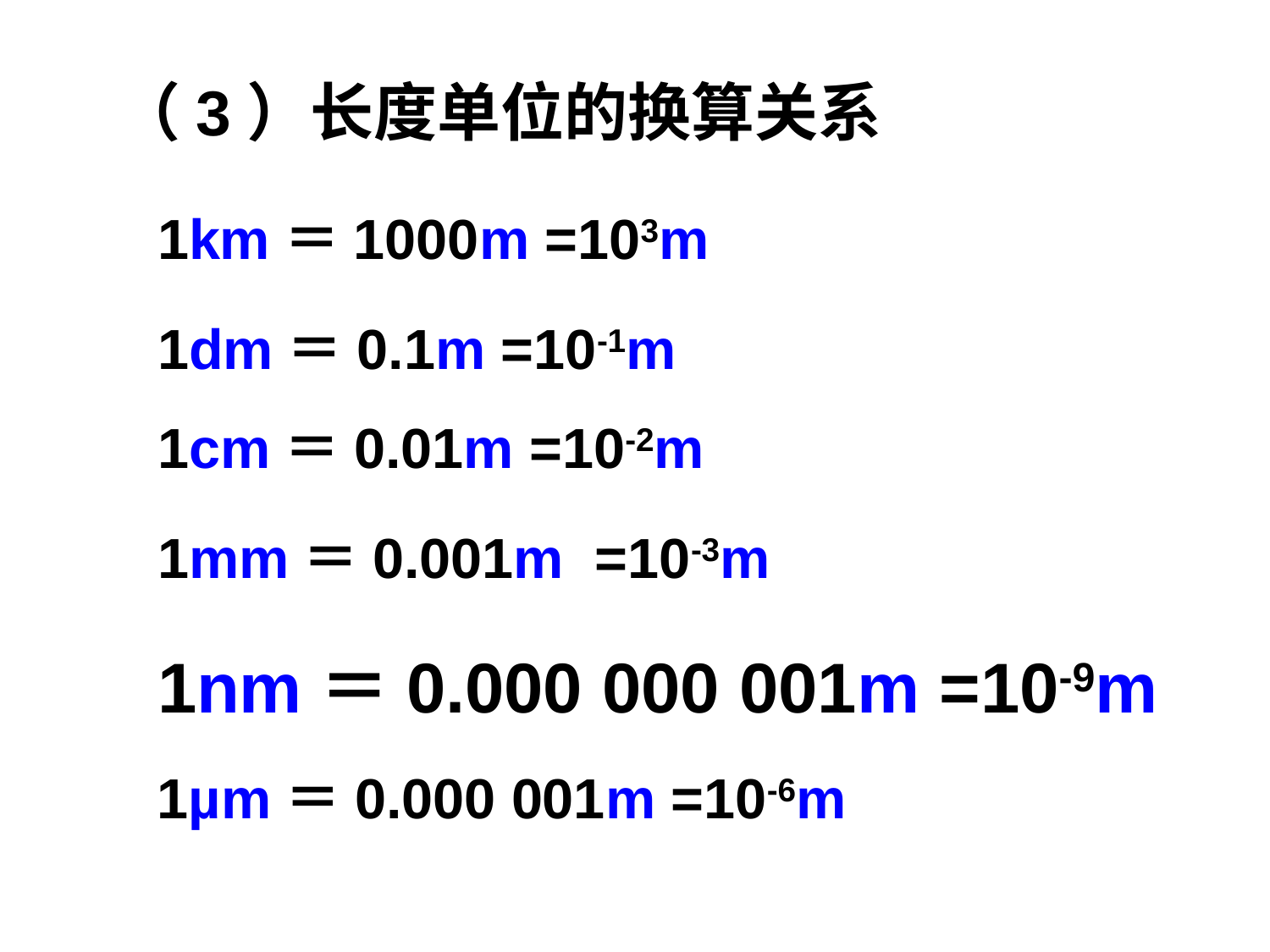

（3）长度单位的换算关系
1km＝1000m =103m
1dm＝0.1m =10-1m
1cm＝0.01m =10-2m
1mm＝0.001m  =10-3m
1nm＝0.000 000 001m =10-9m
1µm＝0.000 001m =10-6m